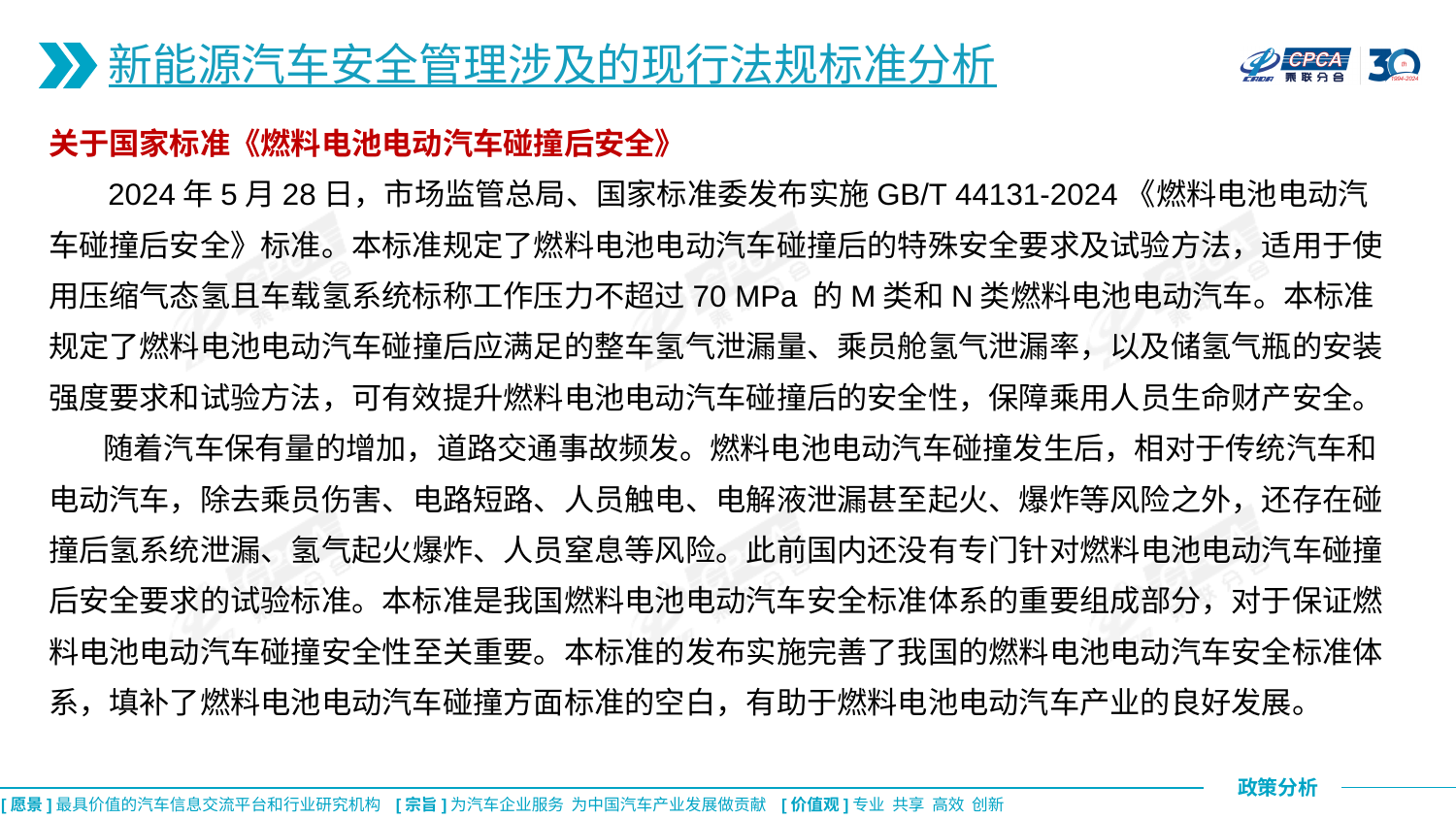

新能源汽车安全管理涉及的现行法规标准分析
关于国家标准《燃料电池电动汽车碰撞后安全》
       2024年5月28日，市场监管总局、国家标准委发布实施GB/T 44131-2024《燃料电池电动汽车碰撞后安全》标准。本标准规定了燃料电池电动汽车碰撞后的特殊安全要求及试验方法，适用于使用压缩气态氢且车载氢系统标称工作压力不超过70 MPa 的M类和N类燃料电池电动汽车。本标准规定了燃料电池电动汽车碰撞后应满足的整车氢气泄漏量、乘员舱氢气泄漏率，以及储氢气瓶的安装强度要求和试验方法，可有效提升燃料电池电动汽车碰撞后的安全性，保障乘用人员生命财产安全。
       随着汽车保有量的增加，道路交通事故频发。燃料电池电动汽车碰撞发生后，相对于传统汽车和电动汽车，除去乘员伤害、电路短路、人员触电、电解液泄漏甚至起火、爆炸等风险之外，还存在碰撞后氢系统泄漏、氢气起火爆炸、人员窒息等风险。此前国内还没有专门针对燃料电池电动汽车碰撞后安全要求的试验标准。本标准是我国燃料电池电动汽车安全标准体系的重要组成部分，对于保证燃料电池电动汽车碰撞安全性至关重要。本标准的发布实施完善了我国的燃料电池电动汽车安全标准体系，填补了燃料电池电动汽车碰撞方面标准的空白，有助于燃料电池电动汽车产业的良好发展。